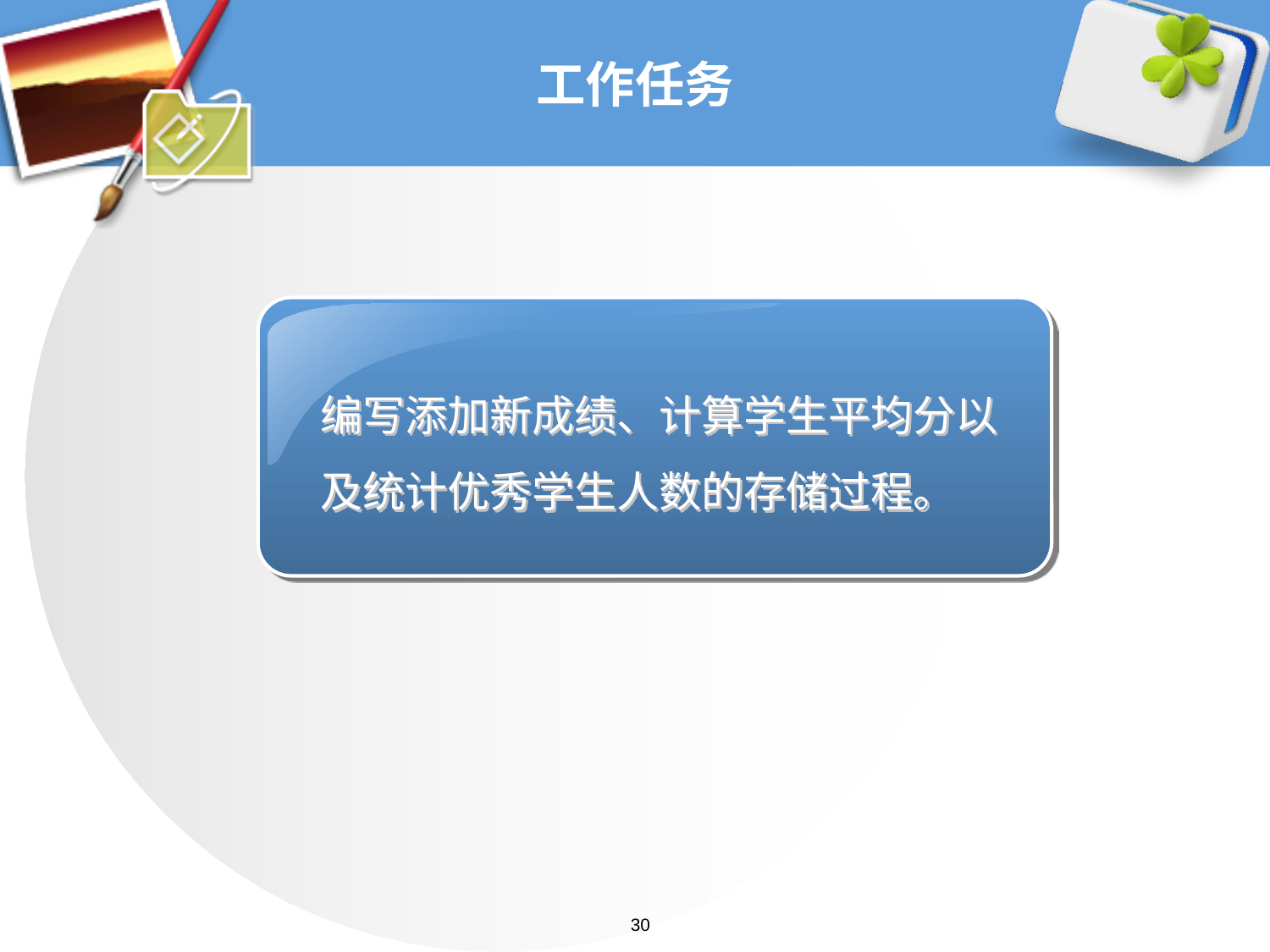

# 工作任务

编写添加新成绩、计算学生平均分以及统计优秀学生人数的存储过程。
30